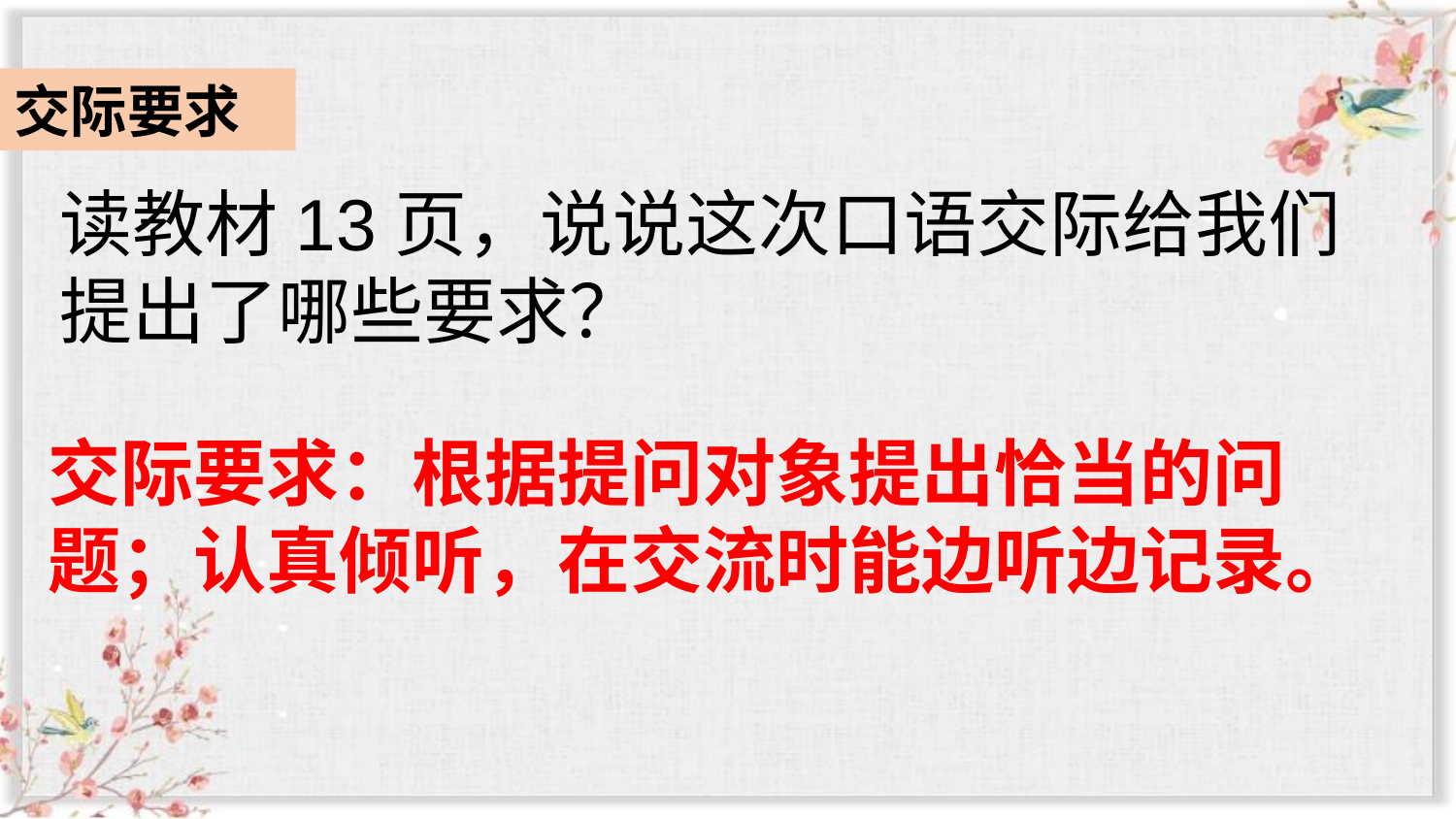

交际要求
读教材13页，说说这次口语交际给我们提出了哪些要求？
交际要求：根据提问对象提出恰当的问题；认真倾听，在交流时能边听边记录。